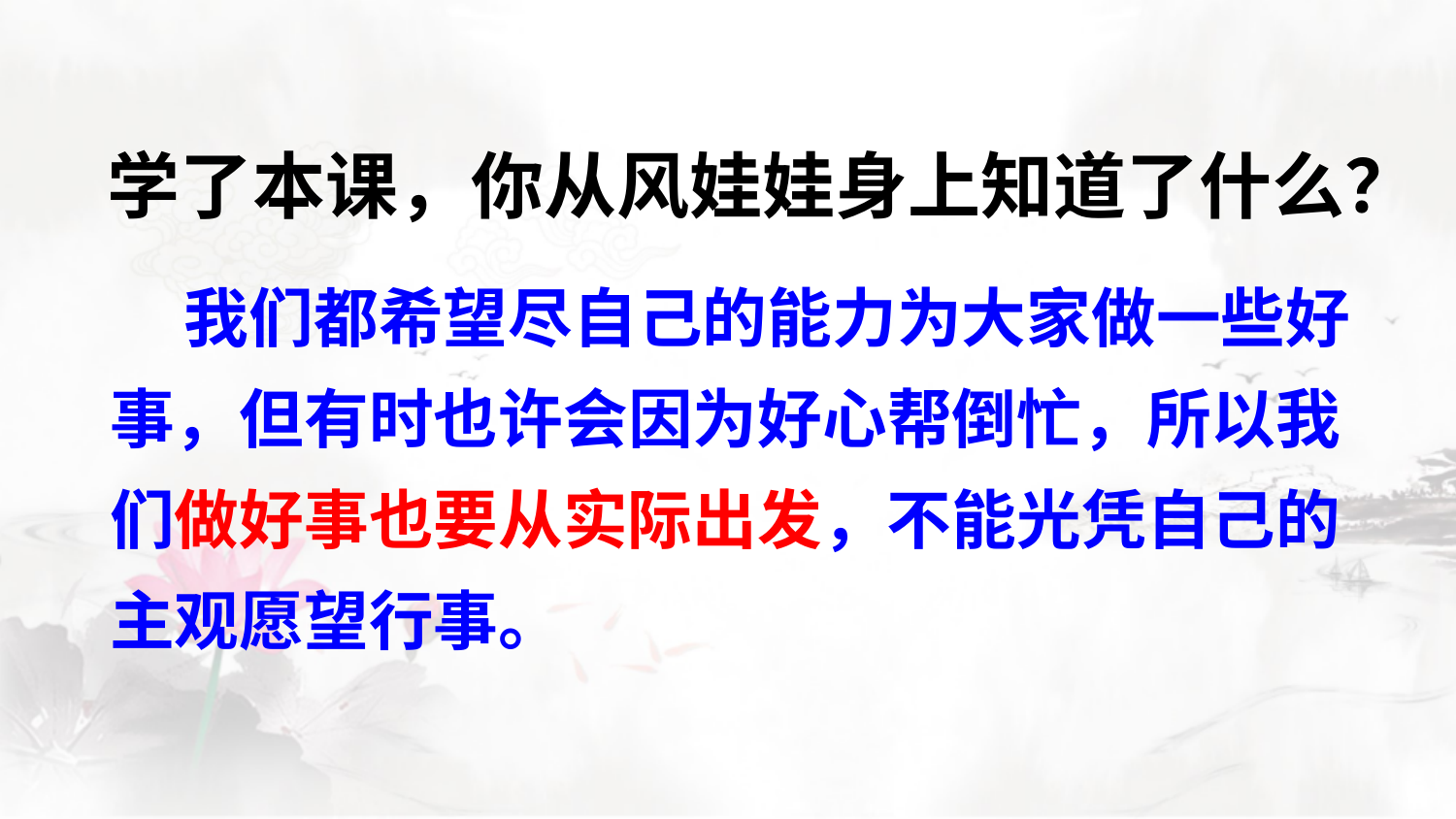

学了本课，你从风娃娃身上知道了什么？
    我们都希望尽自己的能力为大家做一些好事，但有时也许会因为好心帮倒忙，所以我们做好事也要从实际出发，不能光凭自己的主观愿望行事。